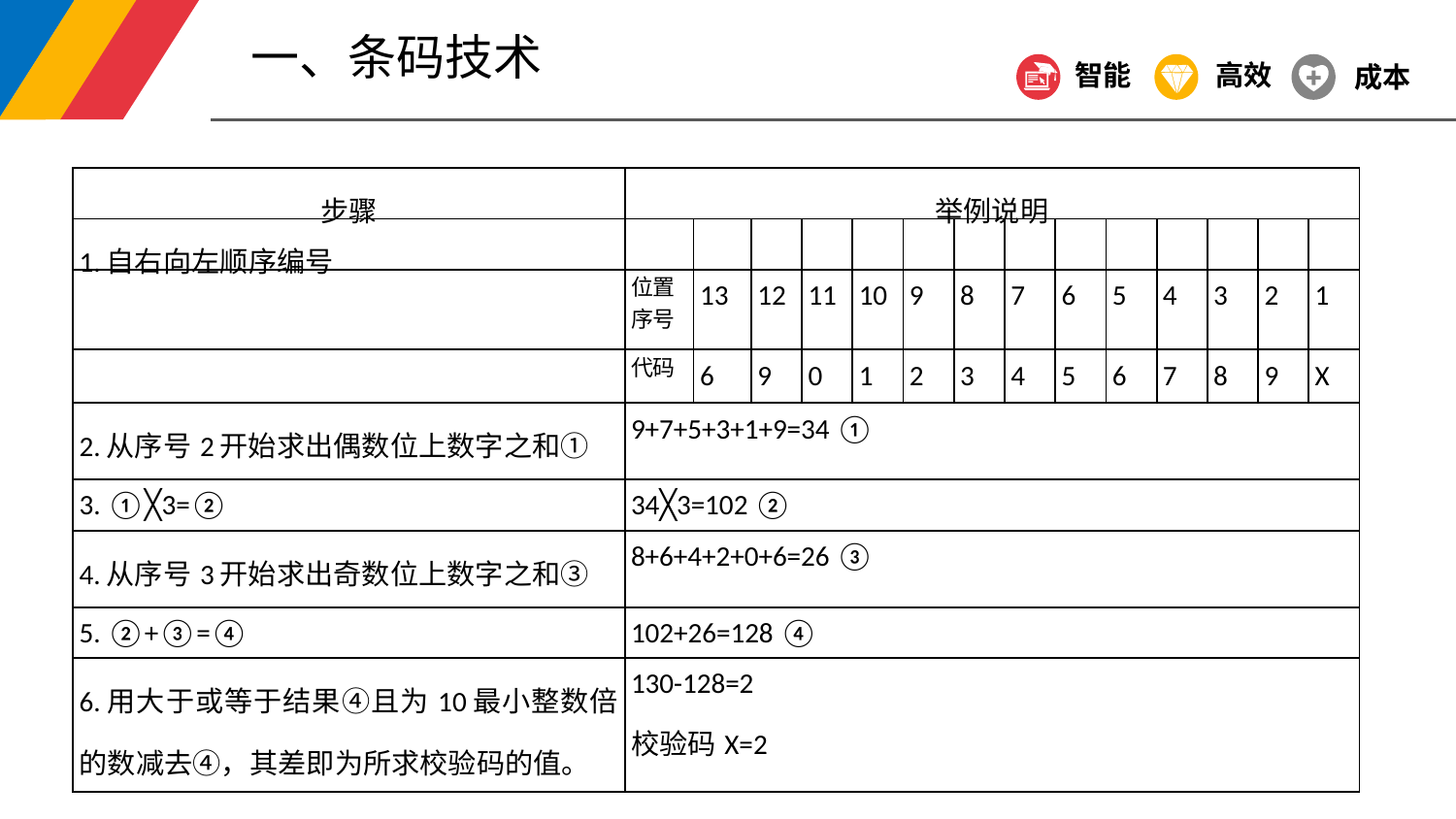

一、条码技术
智能
高效
成本
| 步骤 | 举例说明 |  |  |  |  |  |  |  |  |  |  |  |  |  |
| --- | --- | --- | --- | --- | --- | --- | --- | --- | --- | --- | --- | --- | --- | --- |
| 1.自右向左顺序编号 |  |  |  |  |  |  |  |  |  |  |  |  |  |  |
|  | 位置序号 | 13 | 12 | 11 | 10 | 9 | 8 | 7 | 6 | 5 | 4 | 3 | 2 | 1 |
|  | 代码 | 6 | 9 | 0 | 1 | 2 | 3 | 4 | 5 | 6 | 7 | 8 | 9 | X |
| 2.从序号2开始求出偶数位上数字之和① | 9+7+5+3+1+9=34 ① |  |  |  |  |  |  |  |  |  |  |  |  |  |
| 3. ①╳3=② | 34╳3=102 ② |  |  |  |  |  |  |  |  |  |  |  |  |  |
| 4.从序号3开始求出奇数位上数字之和③ | 8+6+4+2+0+6=26 ③ |  |  |  |  |  |  |  |  |  |  |  |  |  |
| 5. ②+③=④ | 102+26=128 ④ |  |  |  |  |  |  |  |  |  |  |  |  |  |
| 6.用大于或等于结果④且为10最小整数倍的数减去④，其差即为所求校验码的值。 | 130-128=2 校验码X=2 |  |  |  |  |  |  |  |  |  |  |  |  |  |